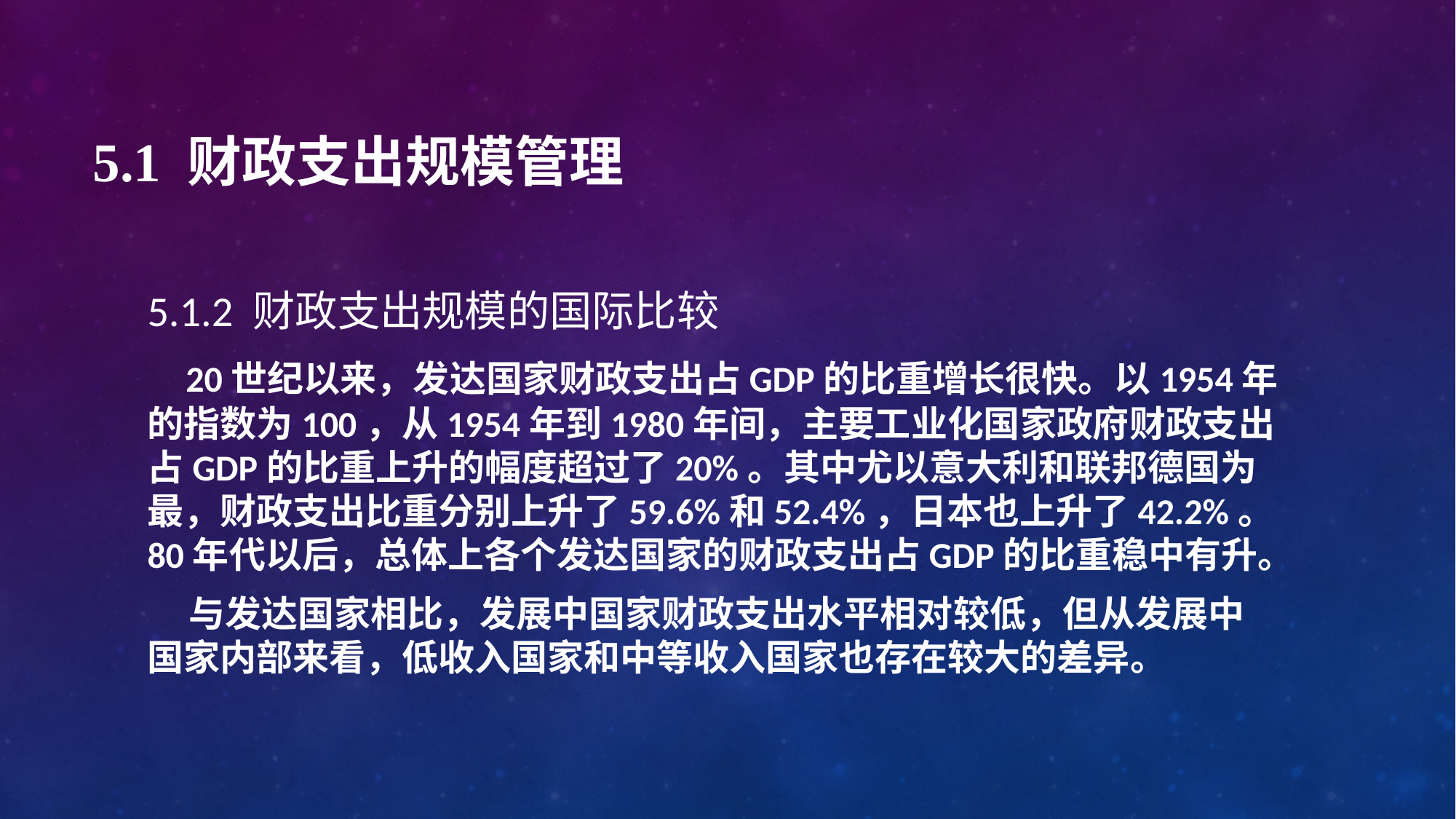

# 5.1 财政支出规模管理
5.1.2 财政支出规模的国际比较
    20世纪以来，发达国家财政支出占GDP的比重增长很快。以1954年的指数为100，从1954年到1980年间，主要工业化国家政府财政支出占GDP的比重上升的幅度超过了20%。其中尤以意大利和联邦德国为最，财政支出比重分别上升了59.6%和52.4%，日本也上升了42.2%。80年代以后，总体上各个发达国家的财政支出占GDP的比重稳中有升。
    与发达国家相比，发展中国家财政支出水平相对较低，但从发展中国家内部来看，低收入国家和中等收入国家也存在较大的差异。